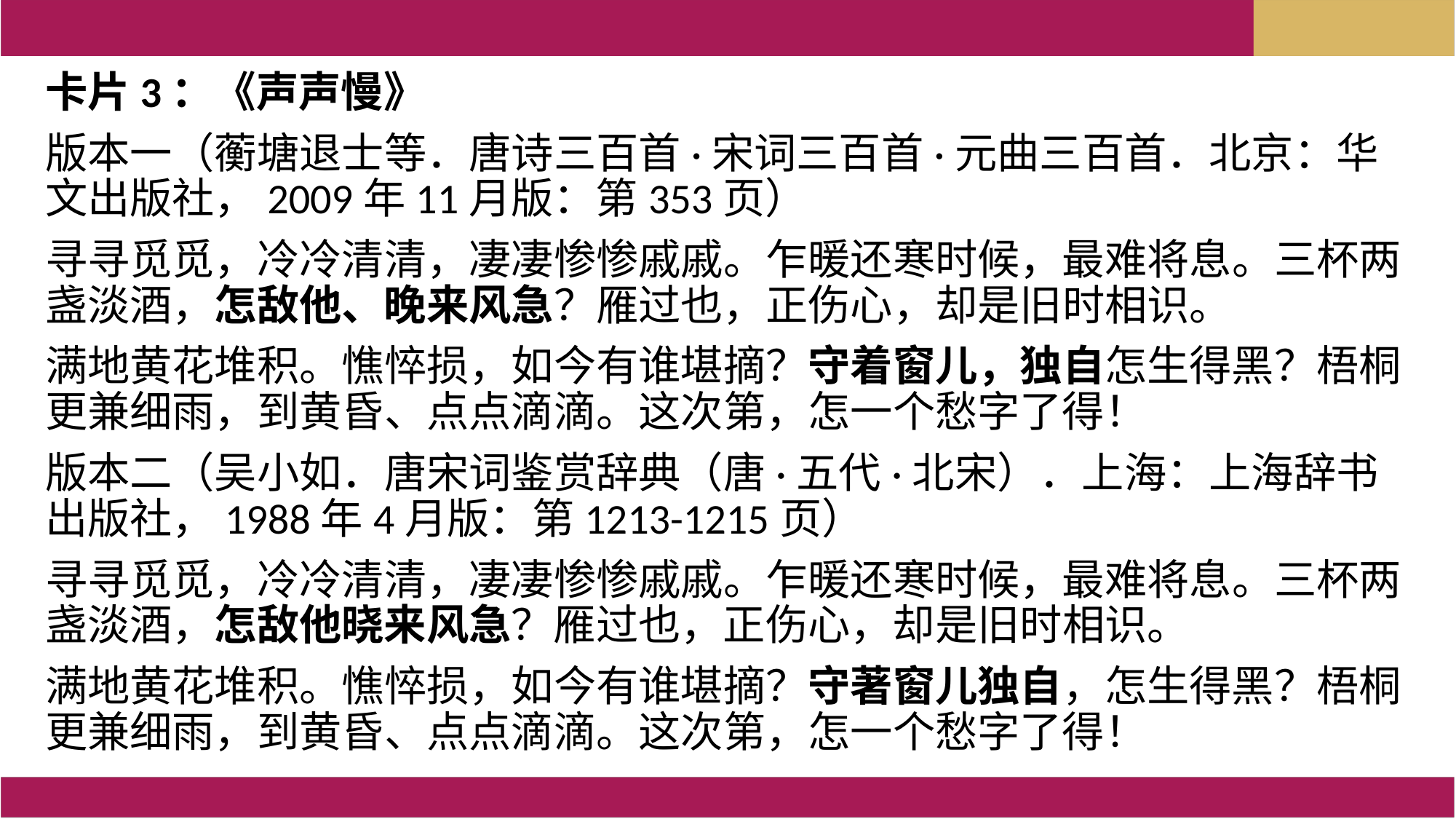

卡片3：《声声慢》
版本一（蘅塘退士等．唐诗三百首·宋词三百首·元曲三百首．北京：华文出版社，2009年11月版：第353页）
寻寻觅觅，冷冷清清，凄凄惨惨戚戚。乍暖还寒时候，最难将息。三杯两盏淡酒，怎敌他、晚来风急？雁过也，正伤心，却是旧时相识。
满地黄花堆积。憔悴损，如今有谁堪摘？守着窗儿，独自怎生得黑？梧桐更兼细雨，到黄昏、点点滴滴。这次第，怎一个愁字了得！
版本二（吴小如．唐宋词鉴赏辞典（唐·五代·北宋）．上海：上海辞书出版社，1988年4月版：第1213-1215页）
寻寻觅觅，冷冷清清，凄凄惨惨戚戚。乍暖还寒时候，最难将息。三杯两盏淡酒，怎敌他晓来风急？雁过也，正伤心，却是旧时相识。
满地黄花堆积。憔悴损，如今有谁堪摘？守著窗儿独自，怎生得黑？梧桐更兼细雨，到黄昏、点点滴滴。这次第，怎一个愁字了得！